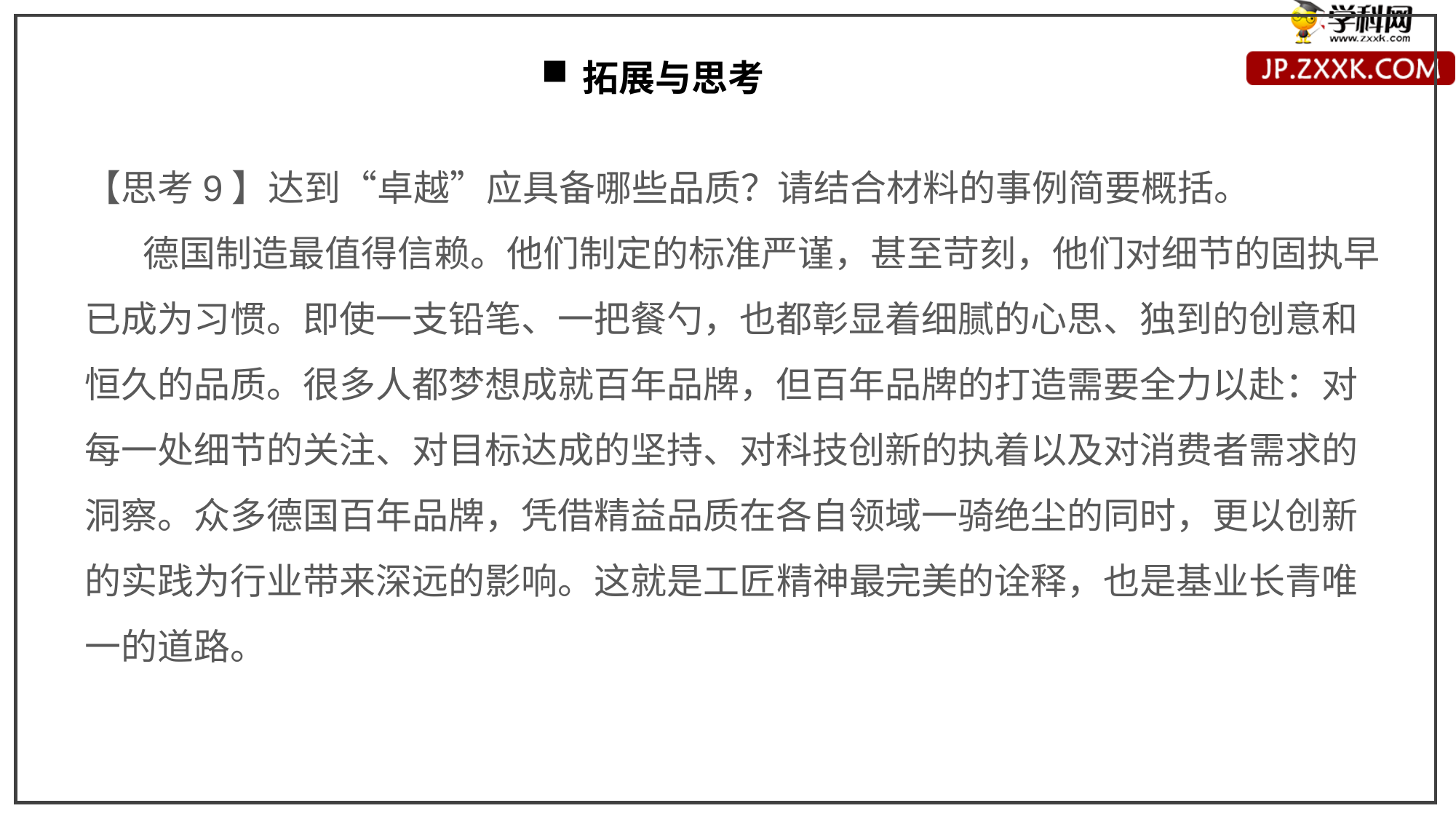

拓展与思考
【思考9】达到“卓越”应具备哪些品质？请结合材料的事例简要概括。
      德国制造最值得信赖。他们制定的标准严谨，甚至苛刻，他们对细节的固执早已成为习惯。即使一支铅笔、一把餐勺，也都彰显着细腻的心思、独到的创意和恒久的品质。很多人都梦想成就百年品牌，但百年品牌的打造需要全力以赴：对每一处细节的关注、对目标达成的坚持、对科技创新的执着以及对消费者需求的洞察。众多德国百年品牌，凭借精益品质在各自领域一骑绝尘的同时，更以创新的实践为行业带来深远的影响。这就是工匠精神最完美的诠释，也是基业长青唯一的道路。